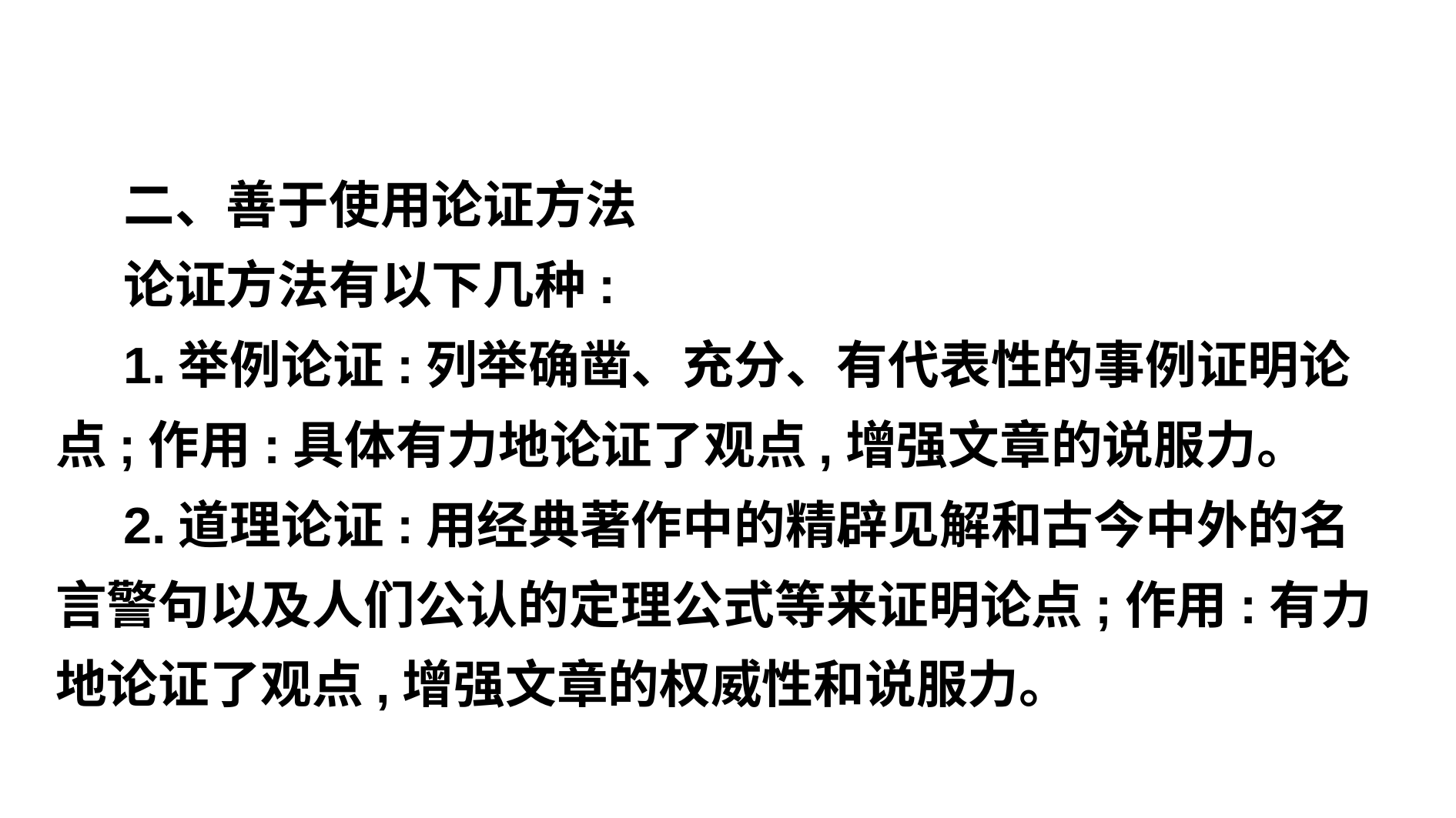

二、善于使用论证方法
论证方法有以下几种:
1.举例论证:列举确凿、充分、有代表性的事例证明论点;作用:具体有力地论证了观点,增强文章的说服力。
2.道理论证:用经典著作中的精辟见解和古今中外的名言警句以及人们公认的定理公式等来证明论点;作用:有力地论证了观点,增强文章的权威性和说服力。